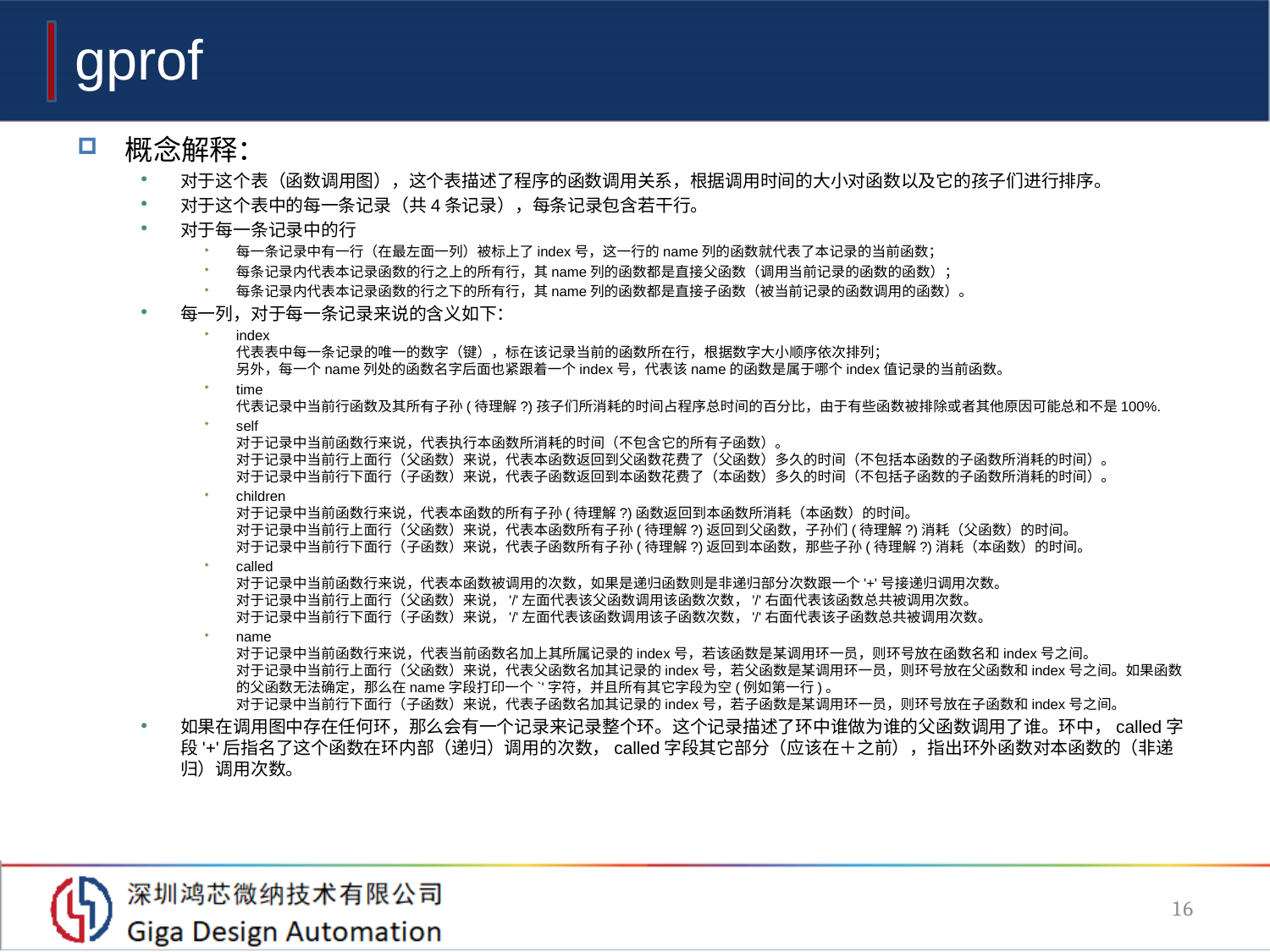

# gprof
概念解释：
对于这个表（函数调用图），这个表描述了程序的函数调用关系，根据调用时间的大小对函数以及它的孩子们进行排序。
对于这个表中的每一条记录（共4条记录），每条记录包含若干行。
对于每一条记录中的行
每一条记录中有一行（在最左面一列）被标上了index号，这一行的name列的函数就代表了本记录的当前函数；
每条记录内代表本记录函数的行之上的所有行，其name列的函数都是直接父函数（调用当前记录的函数的函数）；
每条记录内代表本记录函数的行之下的所有行，其name列的函数都是直接子函数（被当前记录的函数调用的函数）。
每一列，对于每一条记录来说的含义如下：
index
代表表中每一条记录的唯一的数字（键），标在该记录当前的函数所在行，根据数字大小顺序依次排列；
另外，每一个name列处的函数名字后面也紧跟着一个index号，代表该name的函数是属于哪个index值记录的当前函数。
time
代表记录中当前行函数及其所有子孙(待理解?)孩子们所消耗的时间占程序总时间的百分比，由于有些函数被排除或者其他原因可能总和不是100%.
self
对于记录中当前函数行来说，代表执行本函数所消耗的时间（不包含它的所有子函数）。
对于记录中当前行上面行（父函数）来说，代表本函数返回到父函数花费了（父函数）多久的时间（不包括本函数的子函数所消耗的时间）。
对于记录中当前行下面行（子函数）来说，代表子函数返回到本函数花费了（本函数）多久的时间（不包括子函数的子函数所消耗的时间）。
children
对于记录中当前函数行来说，代表本函数的所有子孙(待理解?)函数返回到本函数所消耗（本函数）的时间。
对于记录中当前行上面行（父函数）来说，代表本函数所有子孙(待理解?)返回到父函数，子孙们(待理解?)消耗（父函数）的时间。
对于记录中当前行下面行（子函数）来说，代表子函数所有子孙(待理解?)返回到本函数，那些子孙(待理解?)消耗（本函数）的时间。
called
对于记录中当前函数行来说，代表本函数被调用的次数，如果是递归函数则是非递归部分次数跟一个'+'号接递归调用次数。
对于记录中当前行上面行（父函数）来说，'/'左面代表该父函数调用该函数次数，'/'右面代表该函数总共被调用次数。
对于记录中当前行下面行（子函数）来说，'/'左面代表该函数调用该子函数次数，'/'右面代表该子函数总共被调用次数。
name
对于记录中当前函数行来说，代表当前函数名加上其所属记录的index号，若该函数是某调用环一员，则环号放在函数名和index号之间。
对于记录中当前行上面行（父函数）来说，代表父函数名加其记录的index号，若父函数是某调用环一员，则环号放在父函数和index号之间。如果函数的父函数无法确定，那么在name字段打印一个`'字符，并且所有其它字段为空(例如第一行)。
对于记录中当前行下面行（子函数）来说，代表子函数名加其记录的index号，若子函数是某调用环一员，则环号放在子函数和index号之间。
如果在调用图中存在任何环，那么会有一个记录来记录整个环。这个记录描述了环中谁做为谁的父函数调用了谁。环中，called字段'+'后指名了这个函数在环内部（递归）调用的次数，called字段其它部分（应该在＋之前），指出环外函数对本函数的（非递归）调用次数。

16